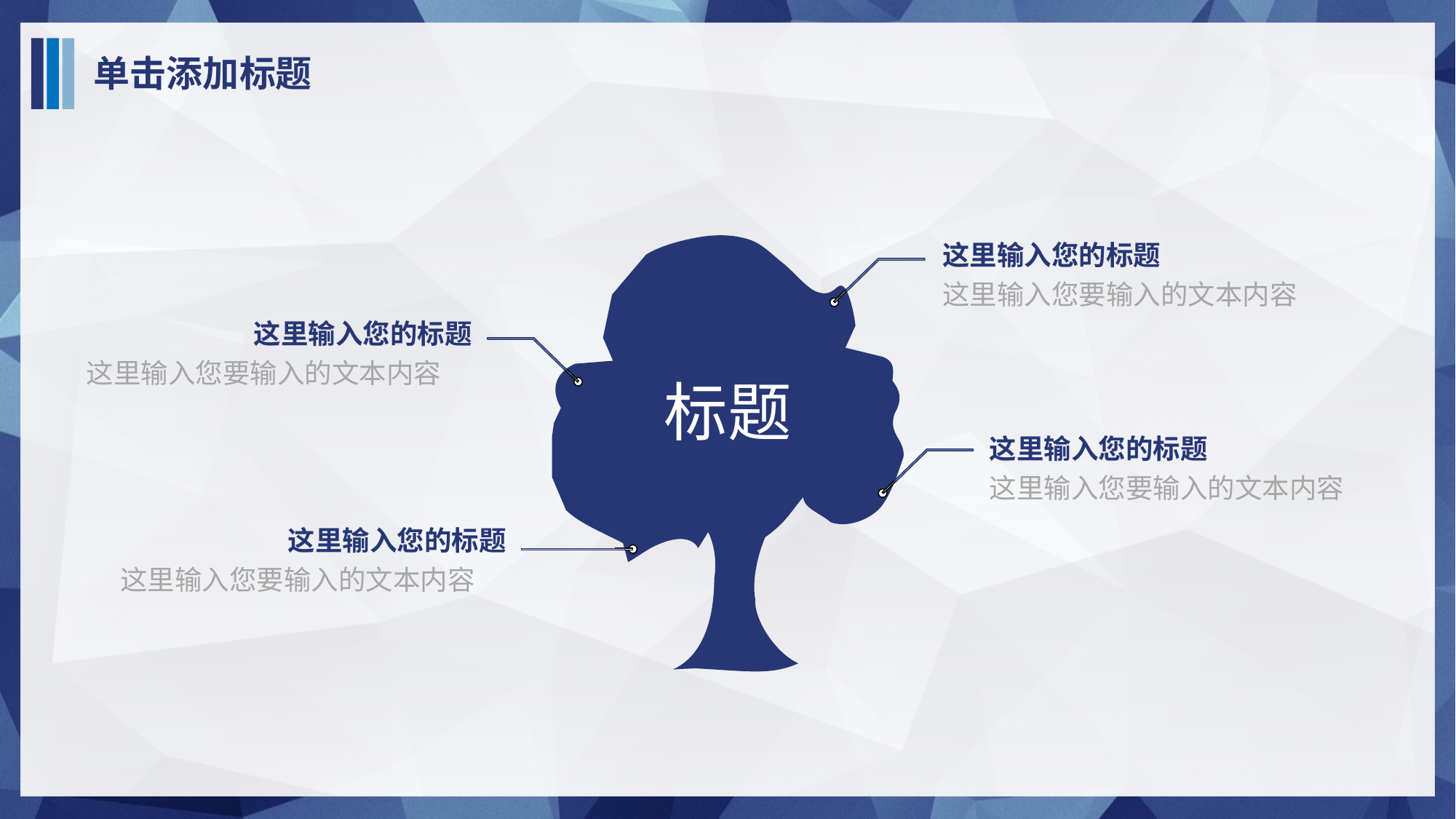

单击添加标题
这里输入您的标题
这里输入您要输入的文本内容
标题

这里输入您的标题
这里输入您要输入的文本内容

这里输入您的标题
这里输入您要输入的文本内容

这里输入您的标题
这里输入您要输入的文本内容